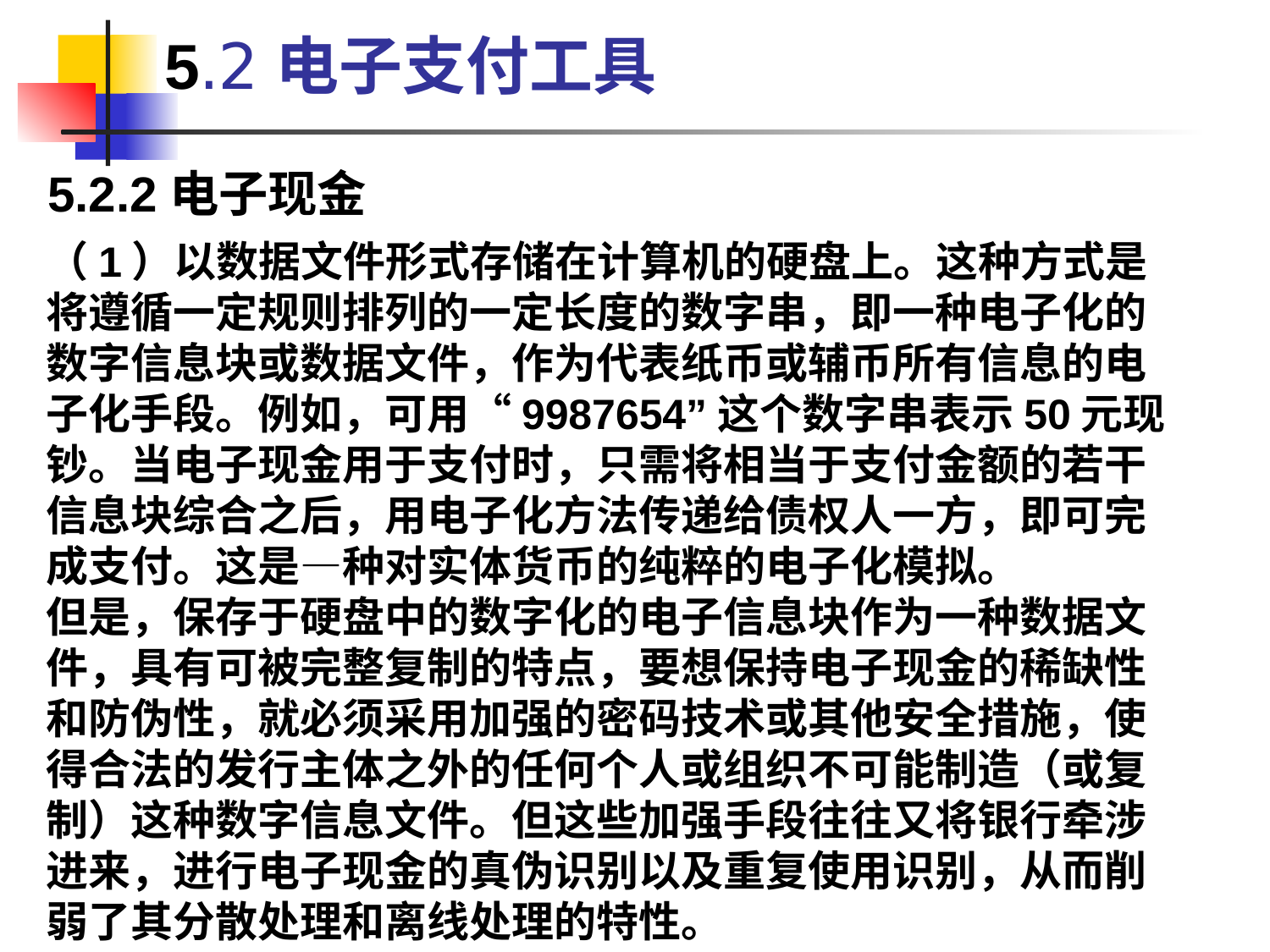

5.2电子支付工具

5.2.2电子现金
（1）以数据文件形式存储在计算机的硬盘上。这种方式是将遵循一定规则排列的一定长度的数字串，即一种电子化的数字信息块或数据文件，作为代表纸币或辅币所有信息的电子化手段。例如，可用“9987654”这个数字串表示50元现钞。当电子现金用于支付时，只需将相当于支付金额的若干信息块综合之后，用电子化方法传递给债权人一方，即可完成支付。这是—种对实体货币的纯粹的电子化模拟。
但是，保存于硬盘中的数字化的电子信息块作为一种数据文件，具有可被完整复制的特点，要想保持电子现金的稀缺性和防伪性，就必须采用加强的密码技术或其他安全措施，使得合法的发行主体之外的任何个人或组织不可能制造（或复制）这种数字信息文件。但这些加强手段往往又将银行牵涉进来，进行电子现金的真伪识别以及重复使用识别，从而削弱了其分散处理和离线处理的特性。